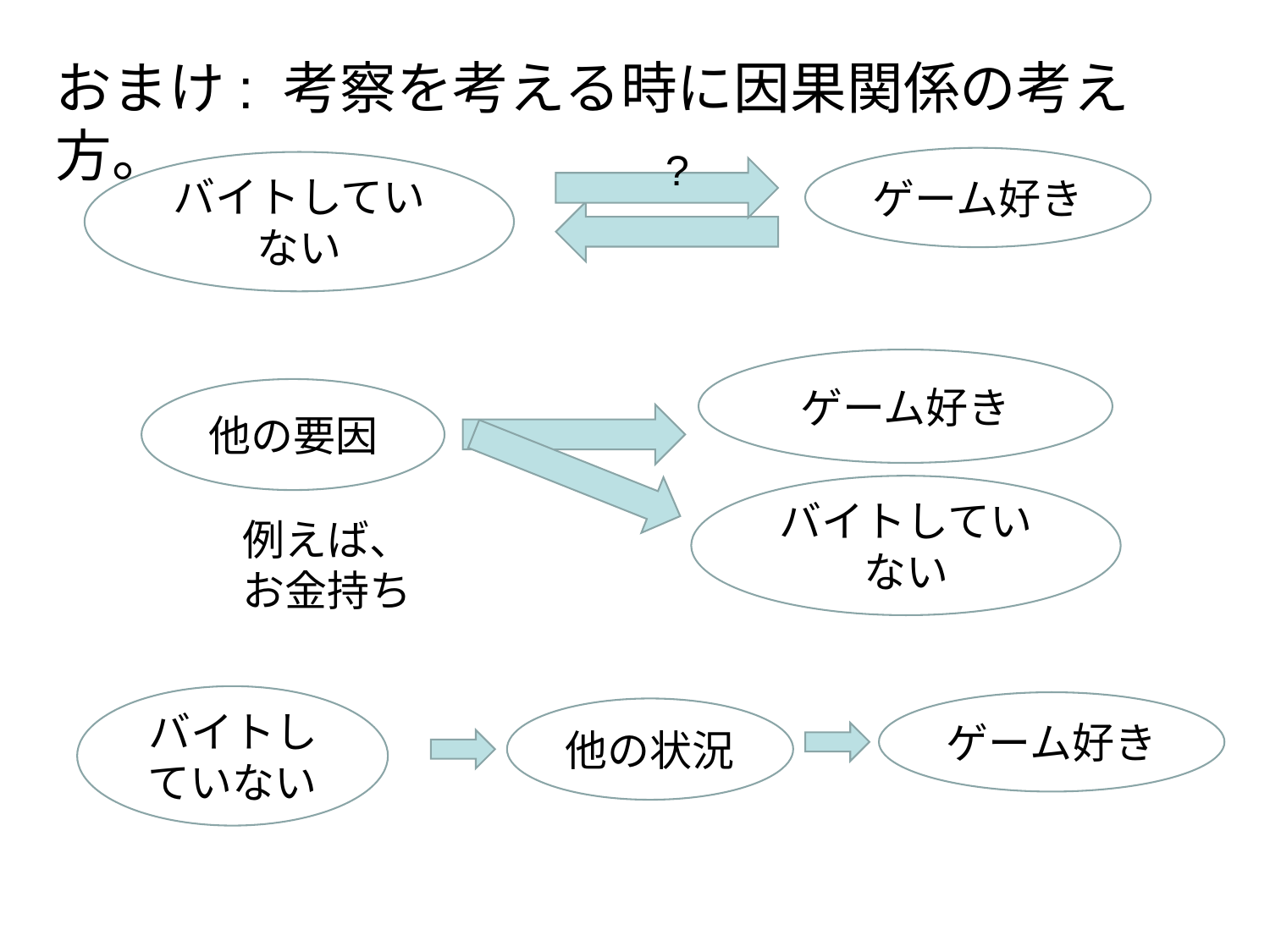

おまけ: 考察を考える時に因果関係の考え方。
?
ゲーム好き
バイトしていない

ゲーム好き
他の要因

バイトしていない
例えば、お金持ち
バイトしていない
ゲーム好き
他の状況